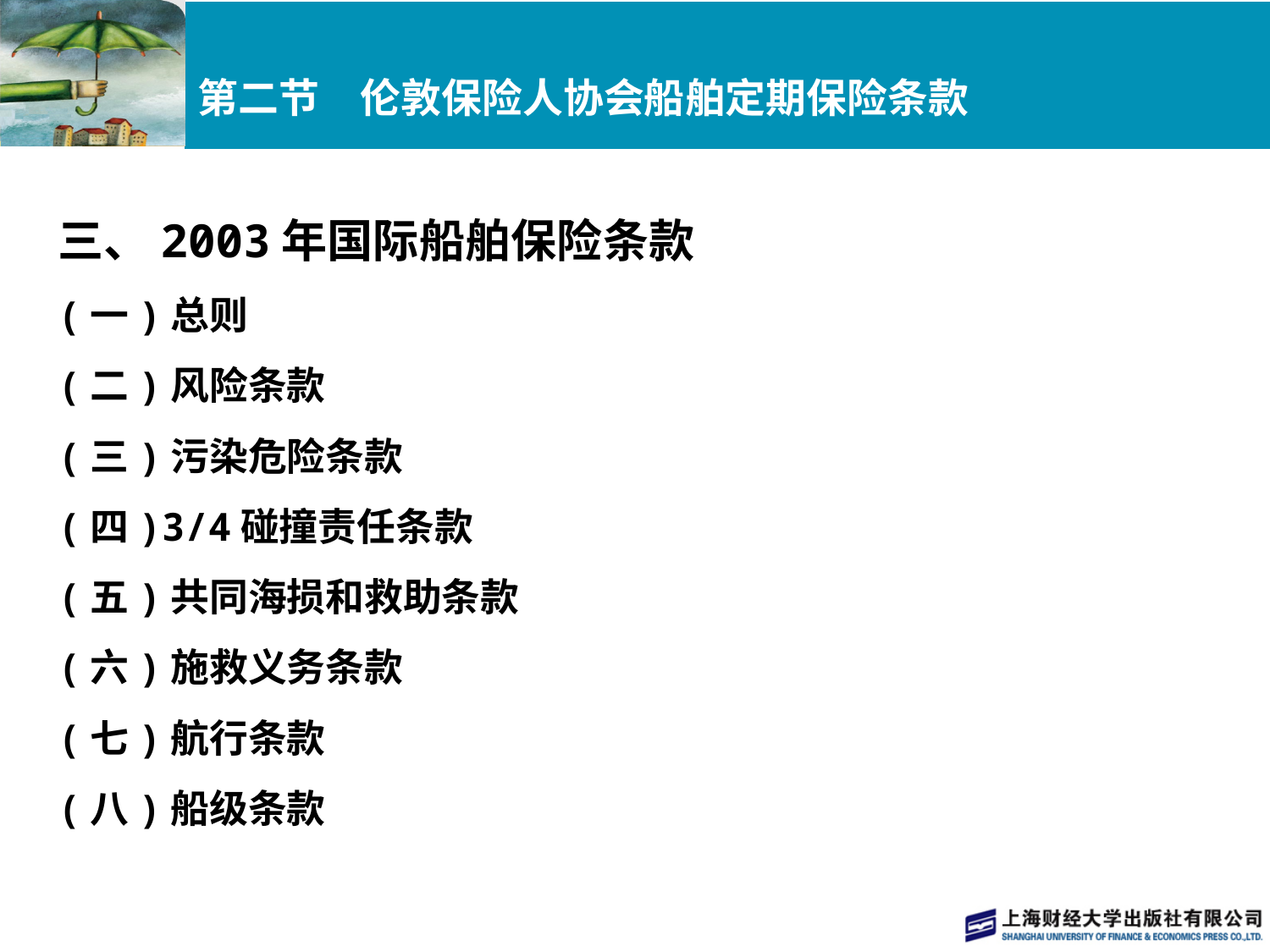

# 第二节　伦敦保险人协会船舶定期保险条款
三、2003年国际船舶保险条款
(一)总则
(二)风险条款
(三)污染危险条款
(四)3/4碰撞责任条款
(五)共同海损和救助条款
(六)施救义务条款
(七)航行条款
(八)船级条款